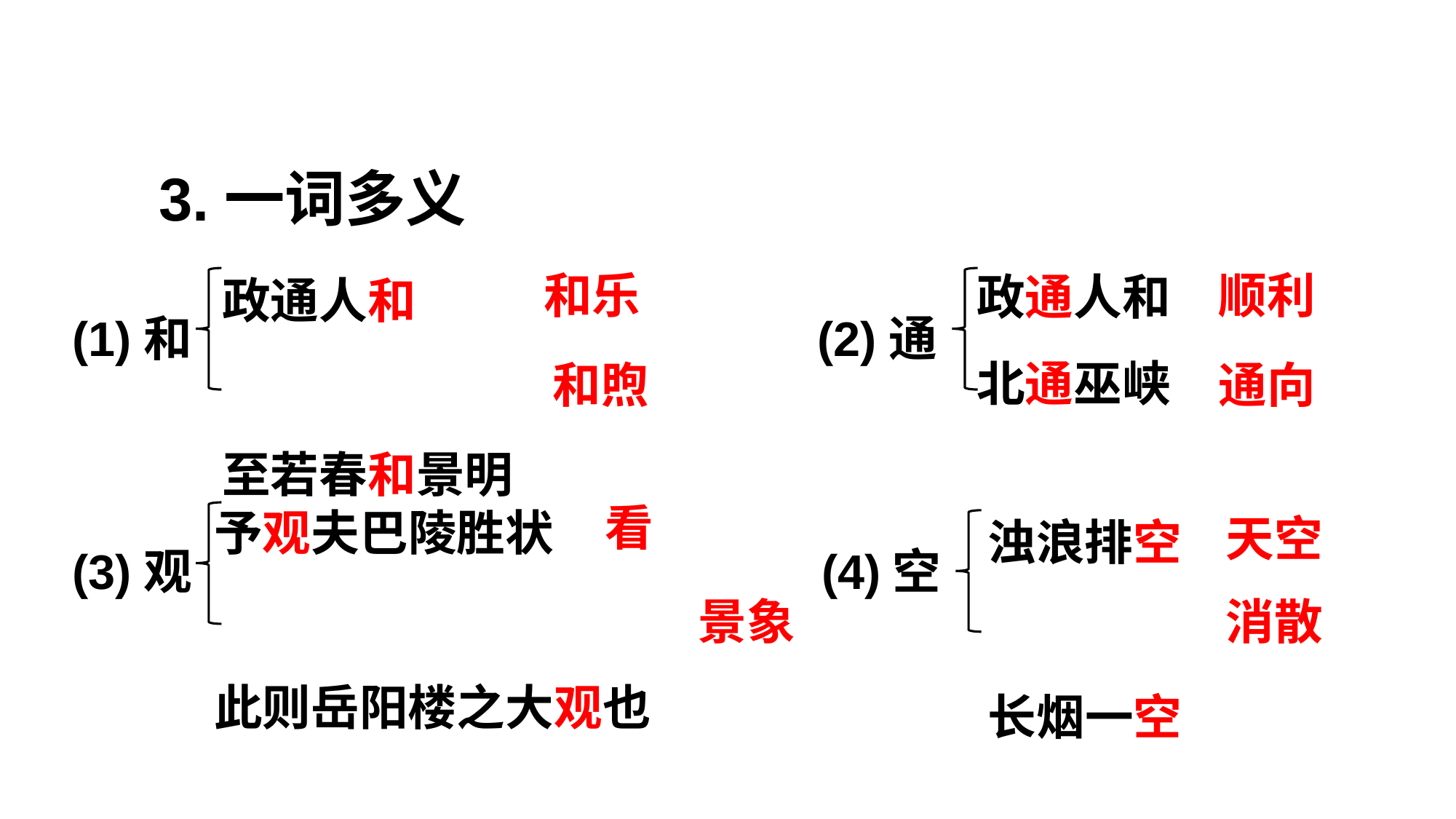

3.一词多义
政通人和               北通巫峡
政通人和
至若春和景明
和乐
顺利

(1)和
(2)通
和煦
通向
予观夫巴陵胜状
此则岳阳楼之大观也
浊浪排空
长烟一空
看

天空

(3)观
(4)空
景象
消散